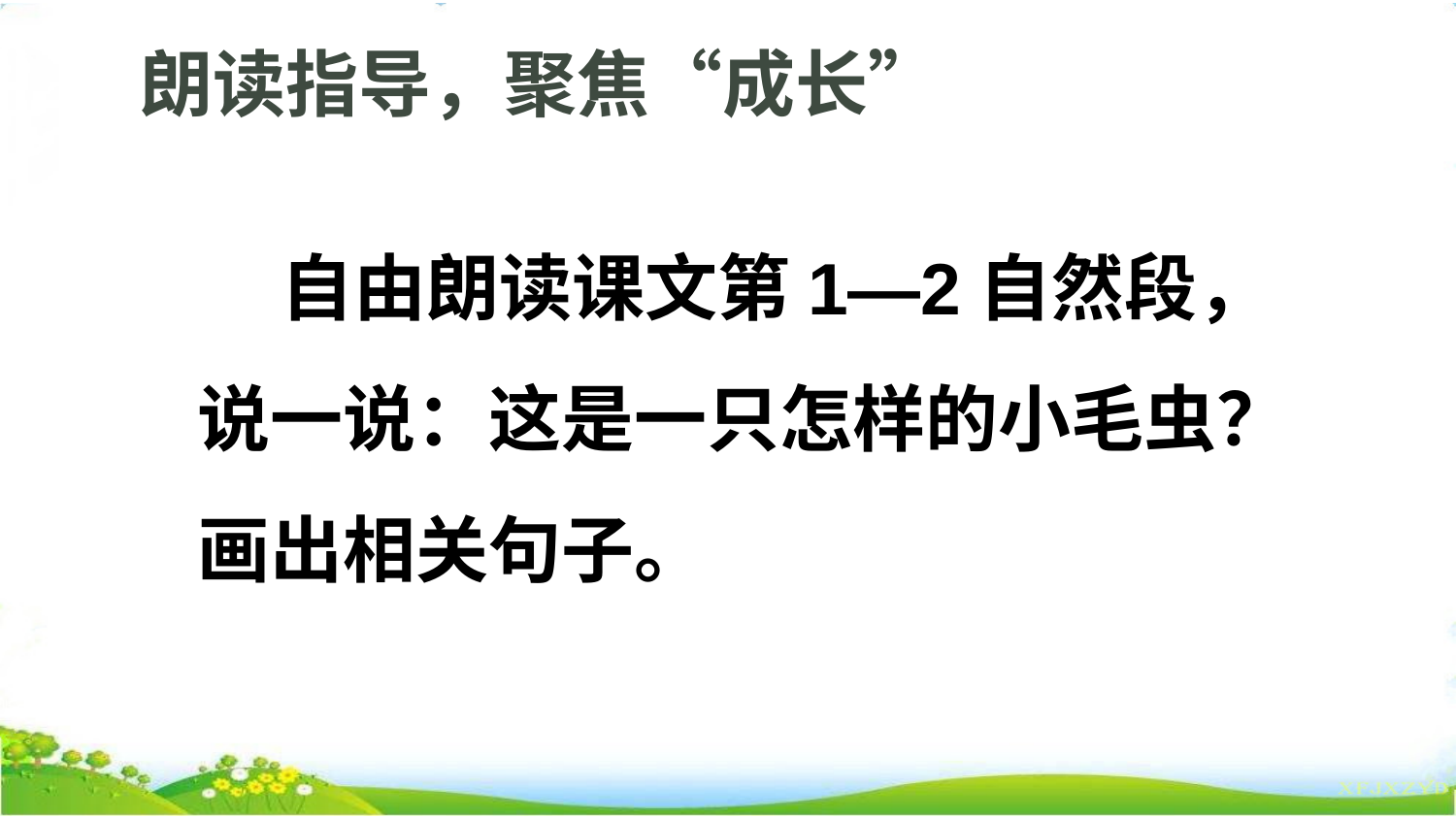

朗读指导，聚焦“成长”
    自由朗读课文第1—2自然段，说一说：这是一只怎样的小毛虫？画出相关句子。